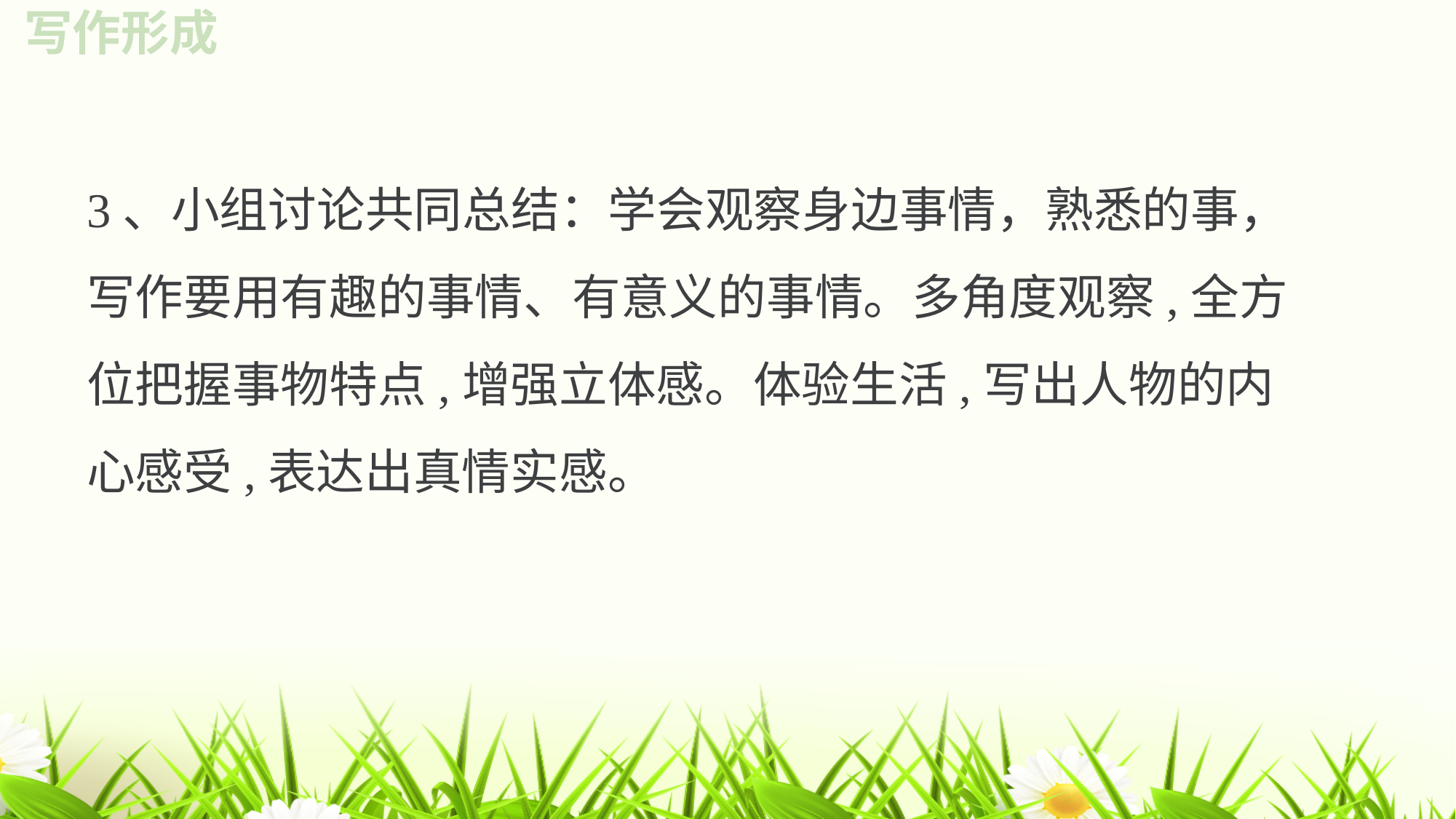

写作形成
# 3、小组讨论共同总结：学会观察身边事情，熟悉的事，写作要用有趣的事情、有意义的事情。多角度观察,全方位把握事物特点,增强立体感。体验生活,写出人物的内心感受,表达出真情实感。